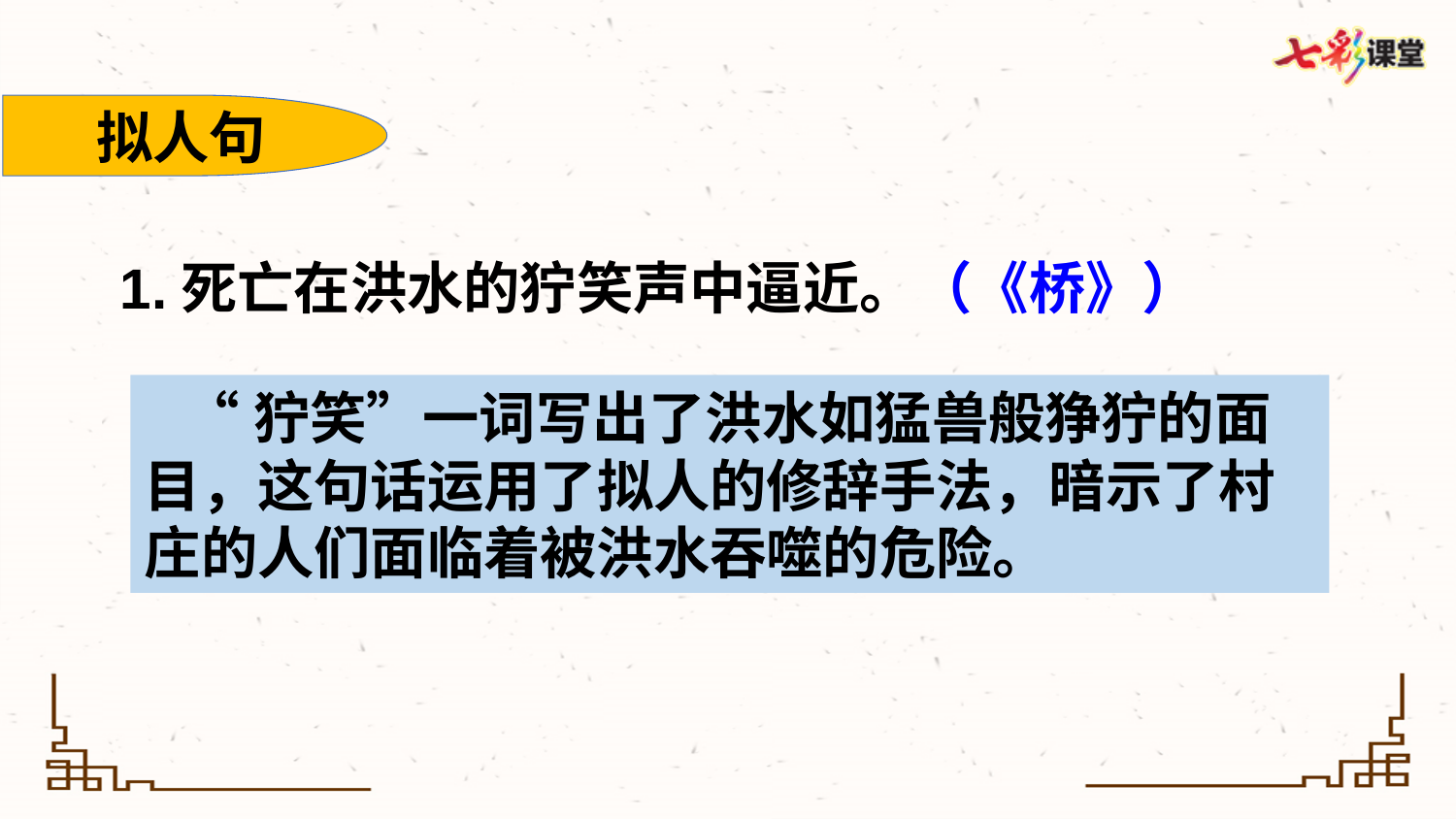

拟人句
1.死亡在洪水的狞笑声中逼近。（《桥》）
   “狞笑”一词写出了洪水如猛兽般狰狞的面目，这句话运用了拟人的修辞手法，暗示了村庄的人们面临着被洪水吞噬的危险。